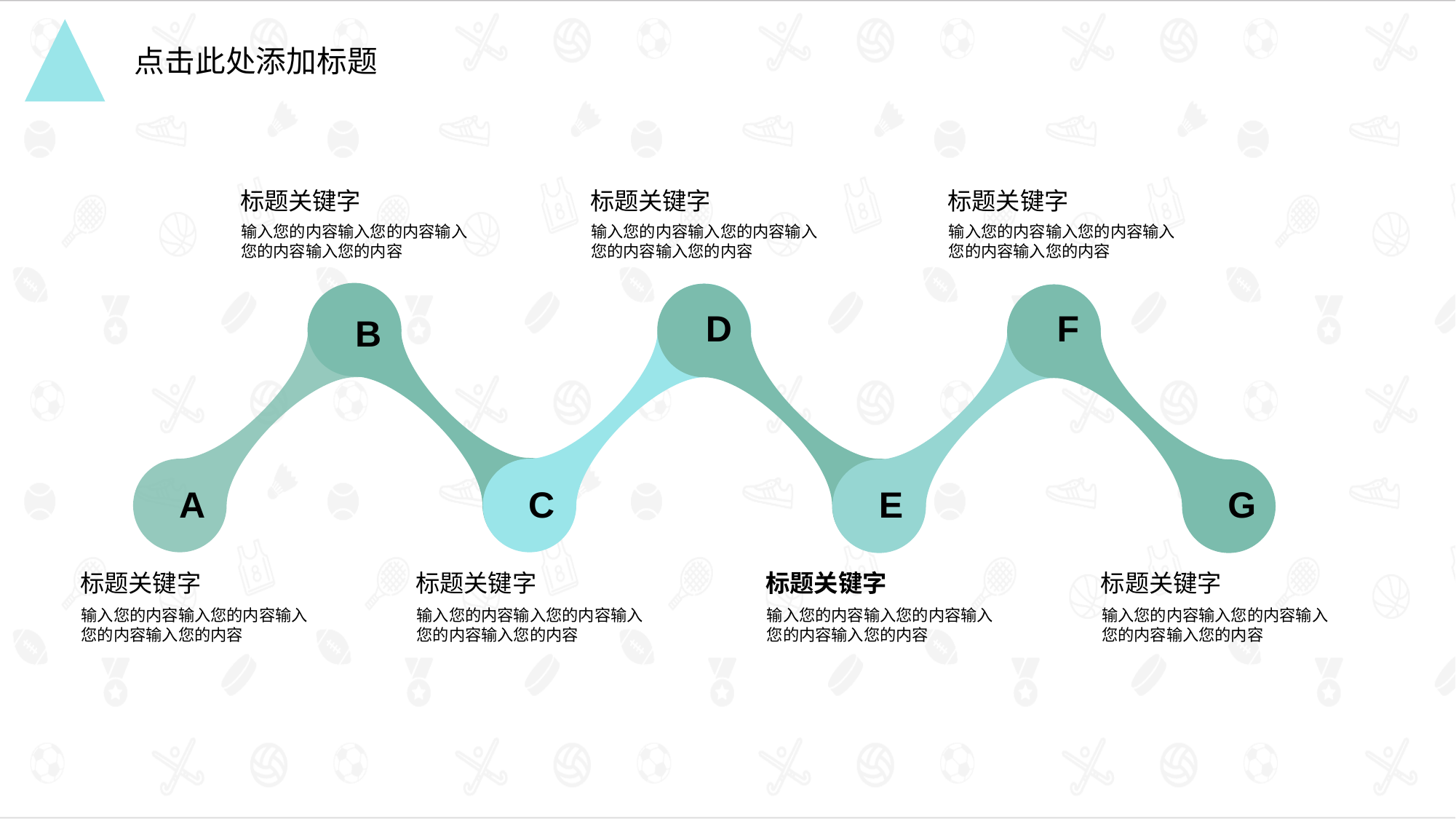

点击此处添加标题
标题关键字
输入您的内容输入您的内容输入您的内容输入您的内容
标题关键字
输入您的内容输入您的内容输入您的内容输入您的内容
标题关键字
输入您的内容输入您的内容输入您的内容输入您的内容

B

A

C

D

E

F
G
标题关键字
输入您的内容输入您的内容输入您的内容输入您的内容
标题关键字
输入您的内容输入您的内容输入您的内容输入您的内容
标题关键字
输入您的内容输入您的内容输入您的内容输入您的内容
标题关键字
输入您的内容输入您的内容输入您的内容输入您的内容